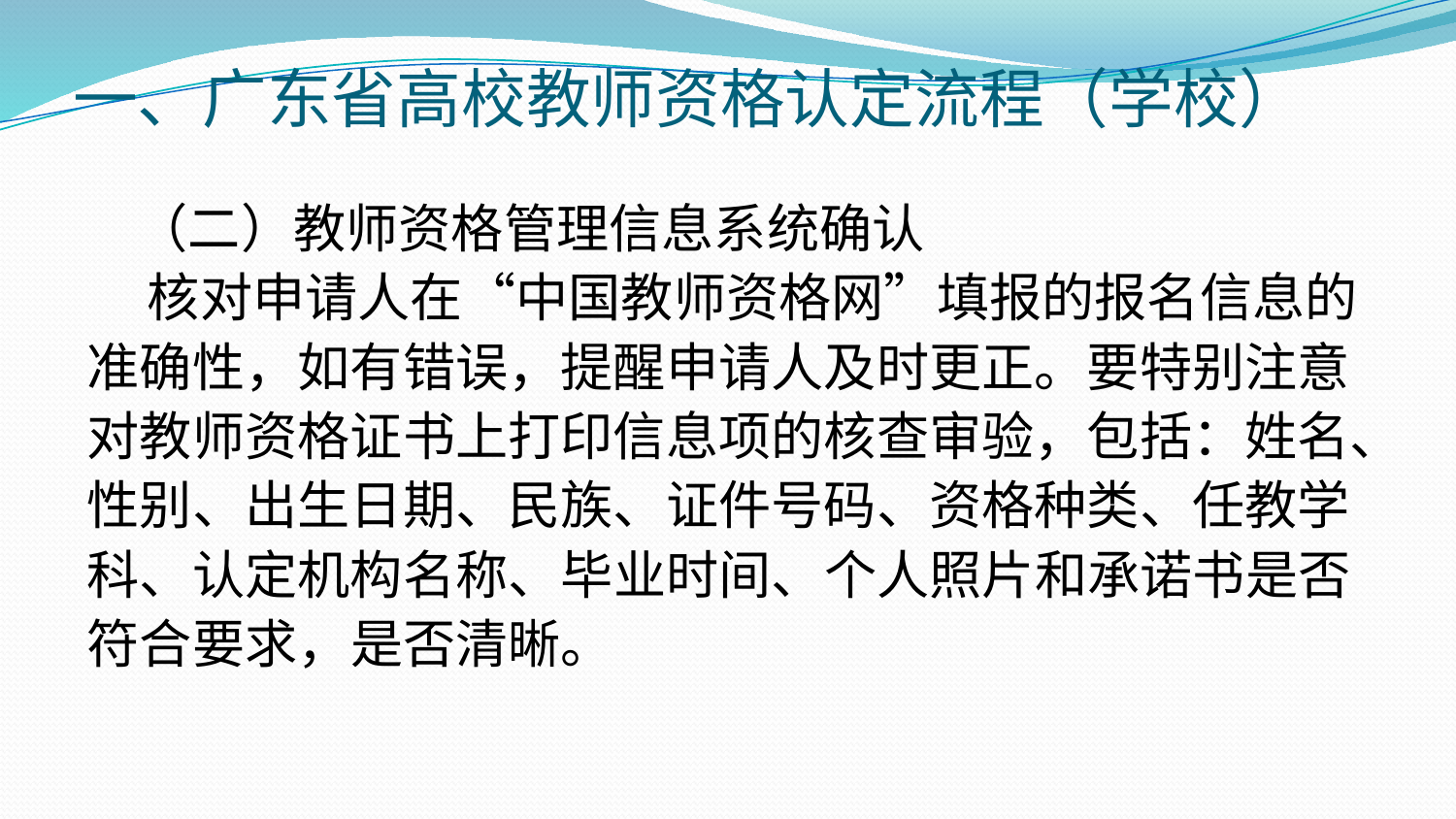

# 一、广东省高校教师资格认定流程（学校）
   （二）教师资格管理信息系统确认
    核对申请人在“中国教师资格网”填报的报名信息的准确性，如有错误，提醒申请人及时更正。要特别注意对教师资格证书上打印信息项的核查审验，包括：姓名、性别、出生日期、民族、证件号码、资格种类、任教学科、认定机构名称、毕业时间、个人照片和承诺书是否符合要求，是否清晰。